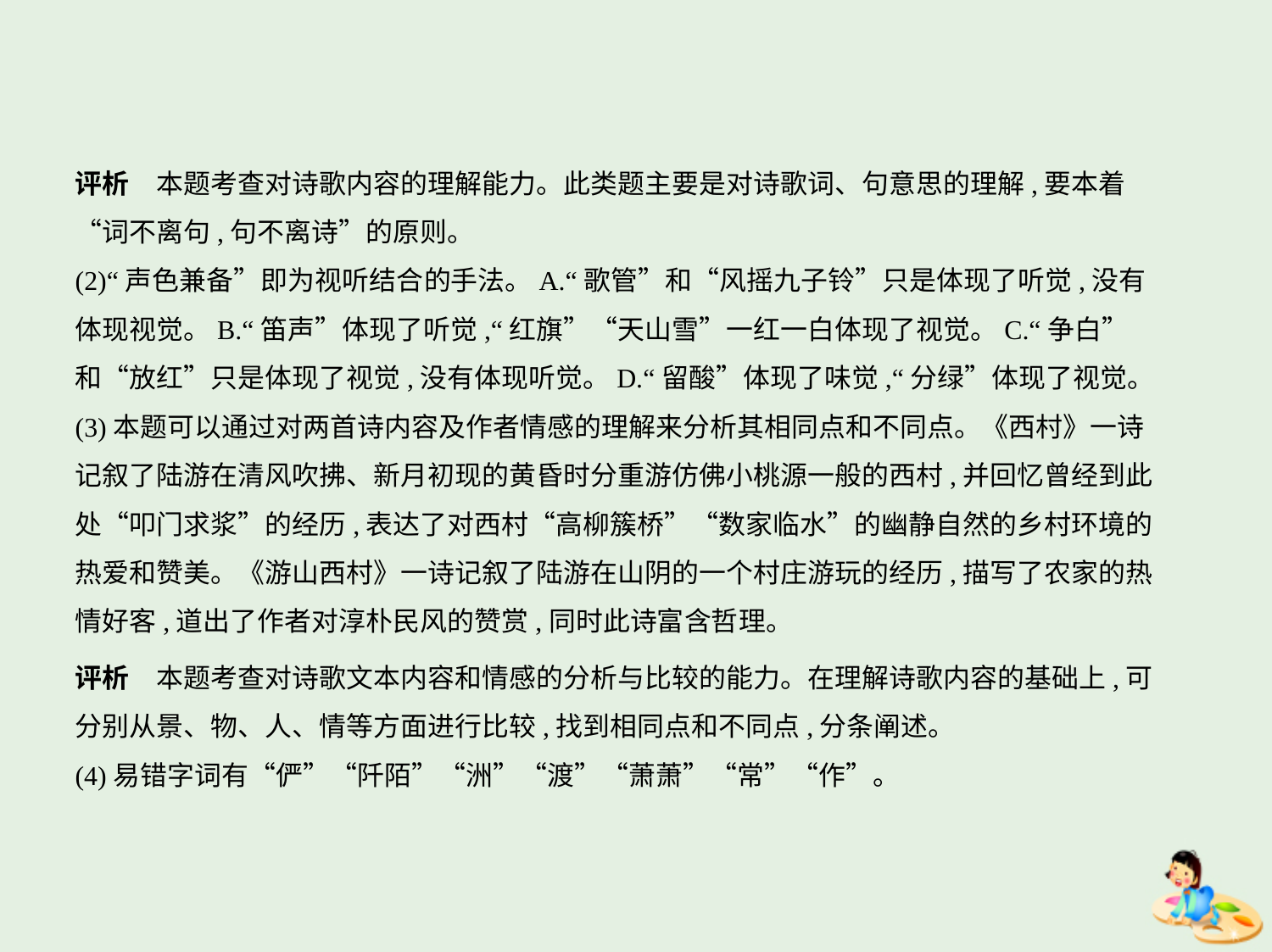

评析　本题考查对诗歌内容的理解能力。此类题主要是对诗歌词、句意思的理解,要本着
“词不离句,句不离诗”的原则。
(2)“声色兼备”即为视听结合的手法。A.“歌管”和“风摇九子铃”只是体现了听觉,没有
体现视觉。B.“笛声”体现了听觉,“红旗”“天山雪”一红一白体现了视觉。C.“争白”
和“放红”只是体现了视觉,没有体现听觉。D.“留酸”体现了味觉,“分绿”体现了视觉。
(3)本题可以通过对两首诗内容及作者情感的理解来分析其相同点和不同点。《西村》一诗
记叙了陆游在清风吹拂、新月初现的黄昏时分重游仿佛小桃源一般的西村,并回忆曾经到此
处“叩门求浆”的经历,表达了对西村“高柳簇桥”“数家临水”的幽静自然的乡村环境的
热爱和赞美。《游山西村》一诗记叙了陆游在山阴的一个村庄游玩的经历,描写了农家的热
情好客,道出了作者对淳朴民风的赞赏,同时此诗富含哲理。
评析　本题考查对诗歌文本内容和情感的分析与比较的能力。在理解诗歌内容的基础上,可
分别从景、物、人、情等方面进行比较,找到相同点和不同点,分条阐述。
(4)易错字词有“俨”“阡陌”“洲”“渡”“萧萧”“常”“作”。